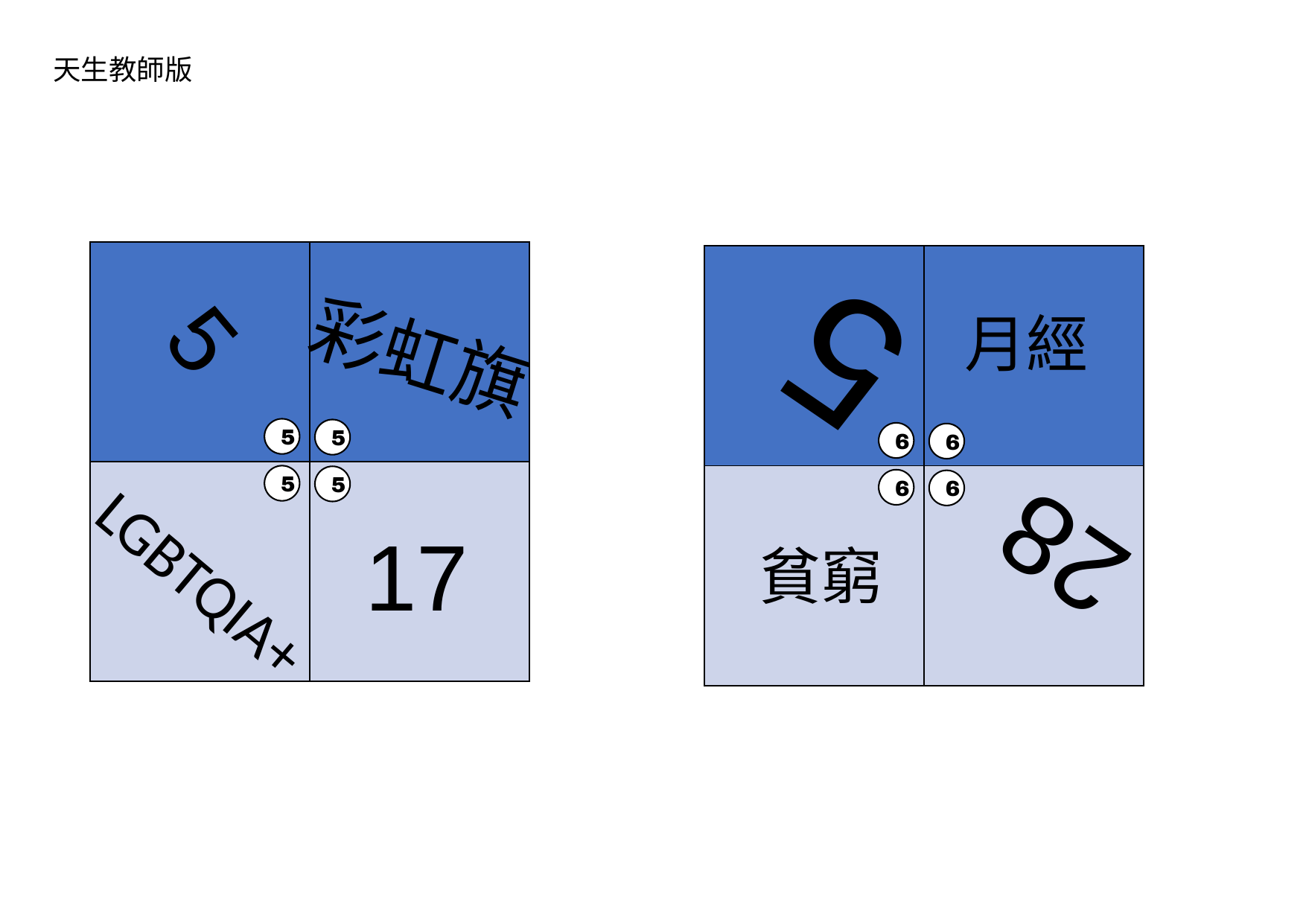

天生教師版
5
|  |  |
| --- | --- |
|  |  |
|  |  |
| --- | --- |
|  |  |
月經
5
彩虹旗
5
5
5
5
6
6
6
6
28
17
貧窮
LGBTQIA+